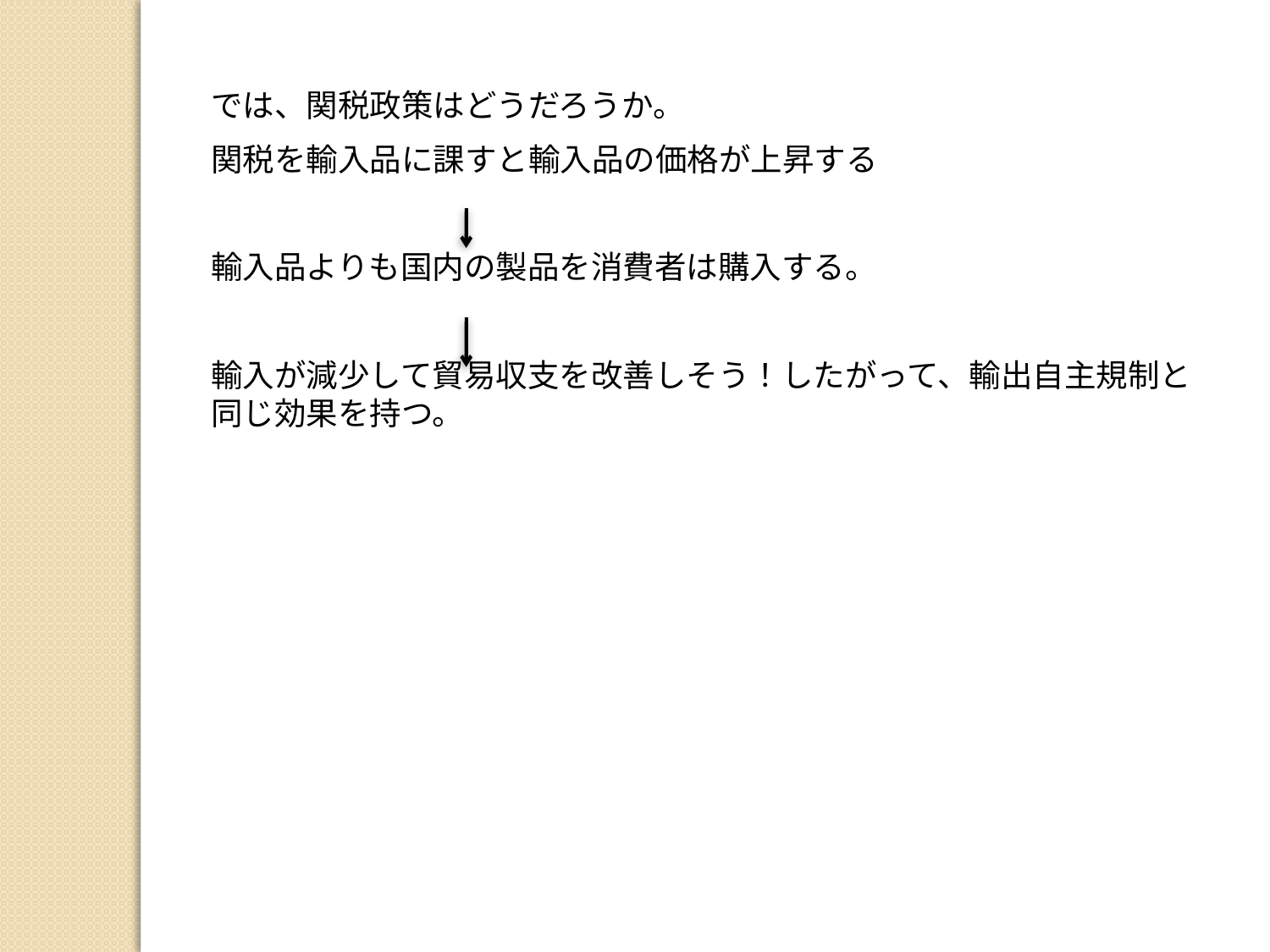

では、関税政策はどうだろうか。
関税を輸入品に課すと輸入品の価格が上昇する

輸入品よりも国内の製品を消費者は購入する。

輸入が減少して貿易収支を改善しそう！したがって、輸出自主規制と同じ効果を持つ。